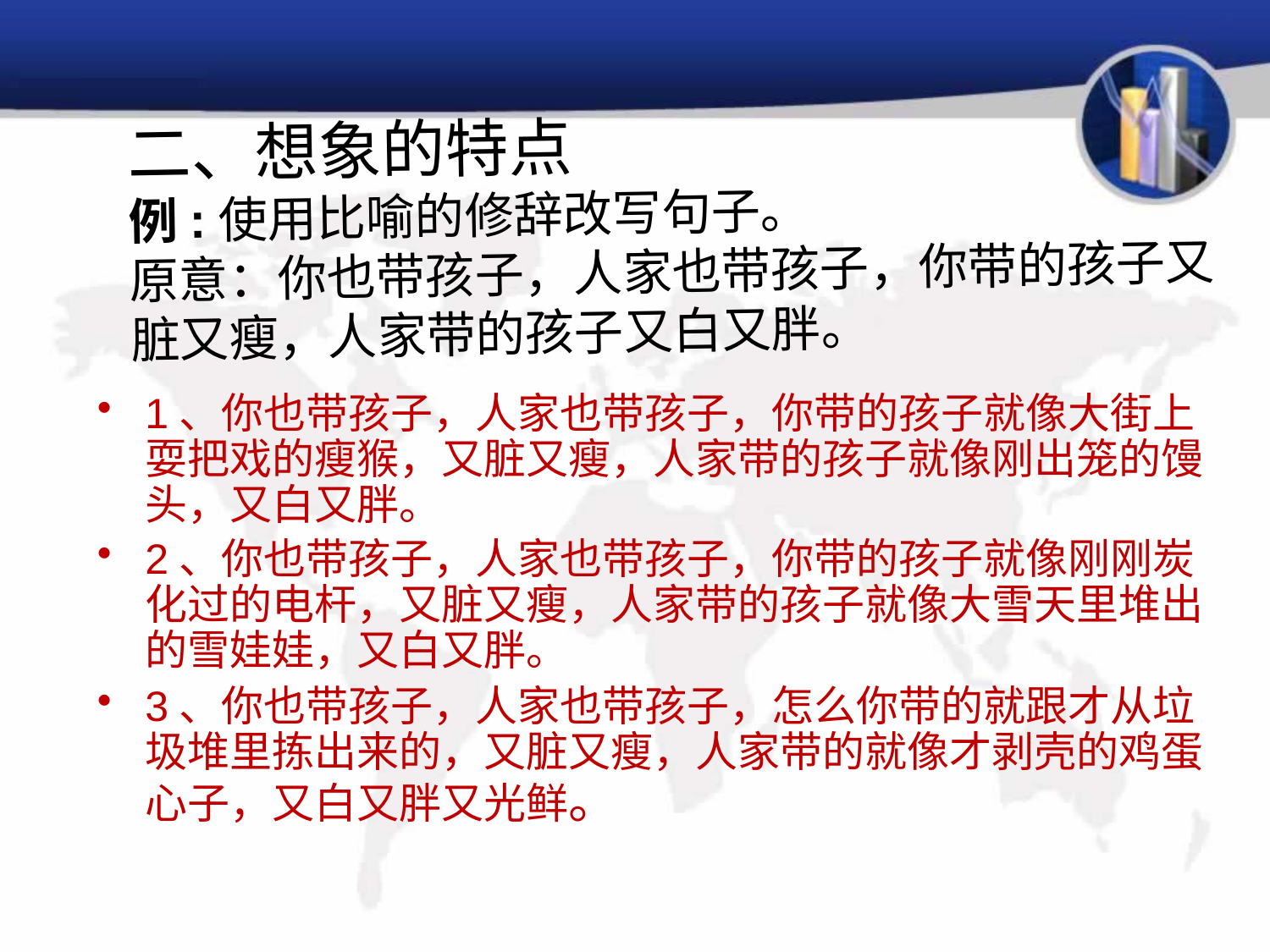

# 二、想象的特点 例:使用比喻的修辞改写句子。 原意：你也带孩子，人家也带孩子，你带的孩子又脏又瘦，人家带的孩子又白又胖。
1、你也带孩子，人家也带孩子，你带的孩子就像大街上耍把戏的瘦猴，又脏又瘦，人家带的孩子就像刚出笼的馒头，又白又胖。
2、你也带孩子，人家也带孩子，你带的孩子就像刚刚炭化过的电杆，又脏又瘦，人家带的孩子就像大雪天里堆出的雪娃娃，又白又胖。
3、你也带孩子，人家也带孩子，怎么你带的就跟才从垃圾堆里拣出来的，又脏又瘦，人家带的就像才剥壳的鸡蛋心子，又白又胖又光鲜。